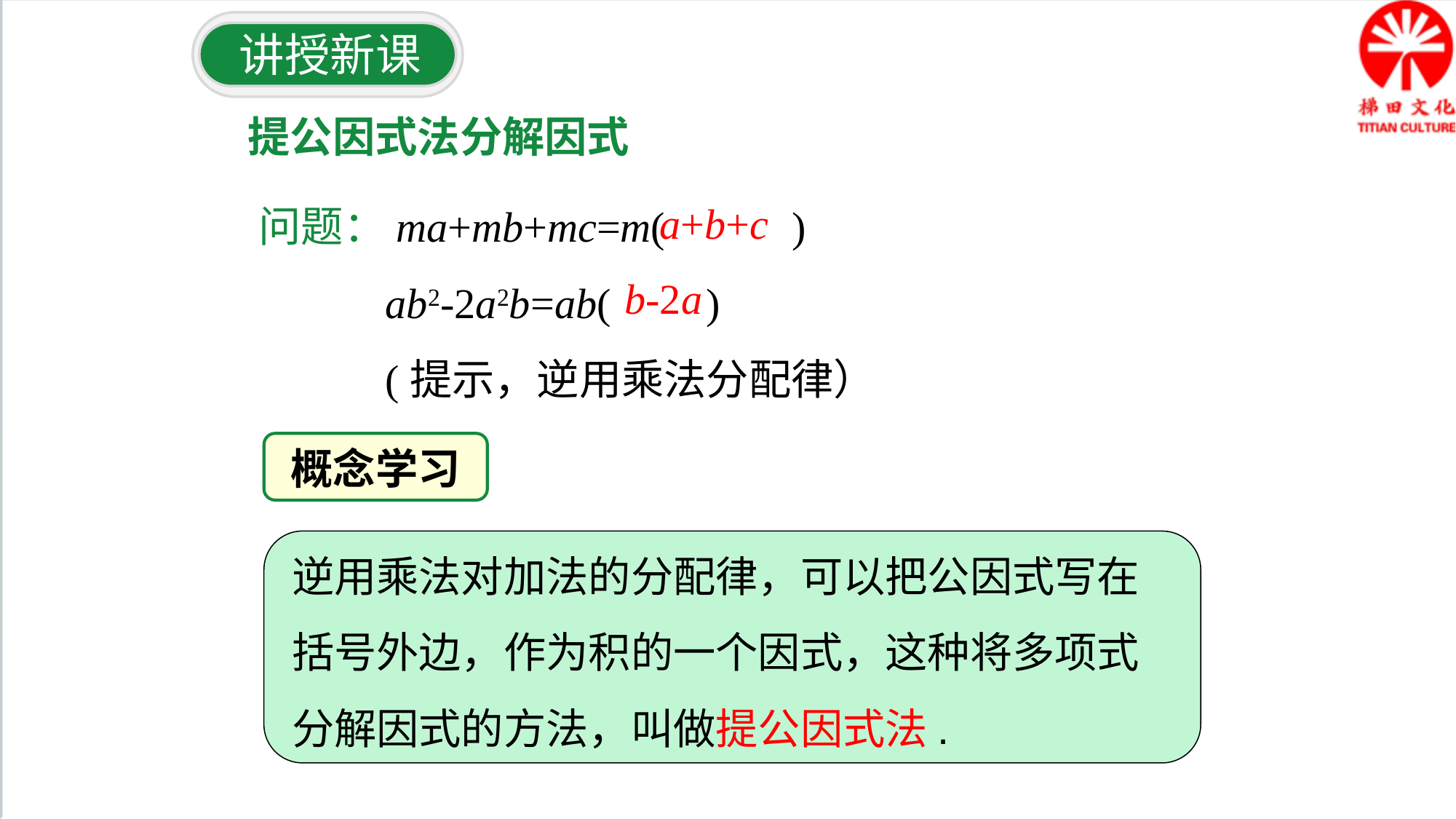

讲授新课
提公因式法分解因式
问题：ma+mb+mc=m(            )
            ab2-2a2b=ab(         )
            (提示，逆用乘法分配律）
 a+b+c
b-2a
概念学习
逆用乘法对加法的分配律，可以把公因式写在括号外边，作为积的一个因式，这种将多项式分解因式的方法，叫做提公因式法.